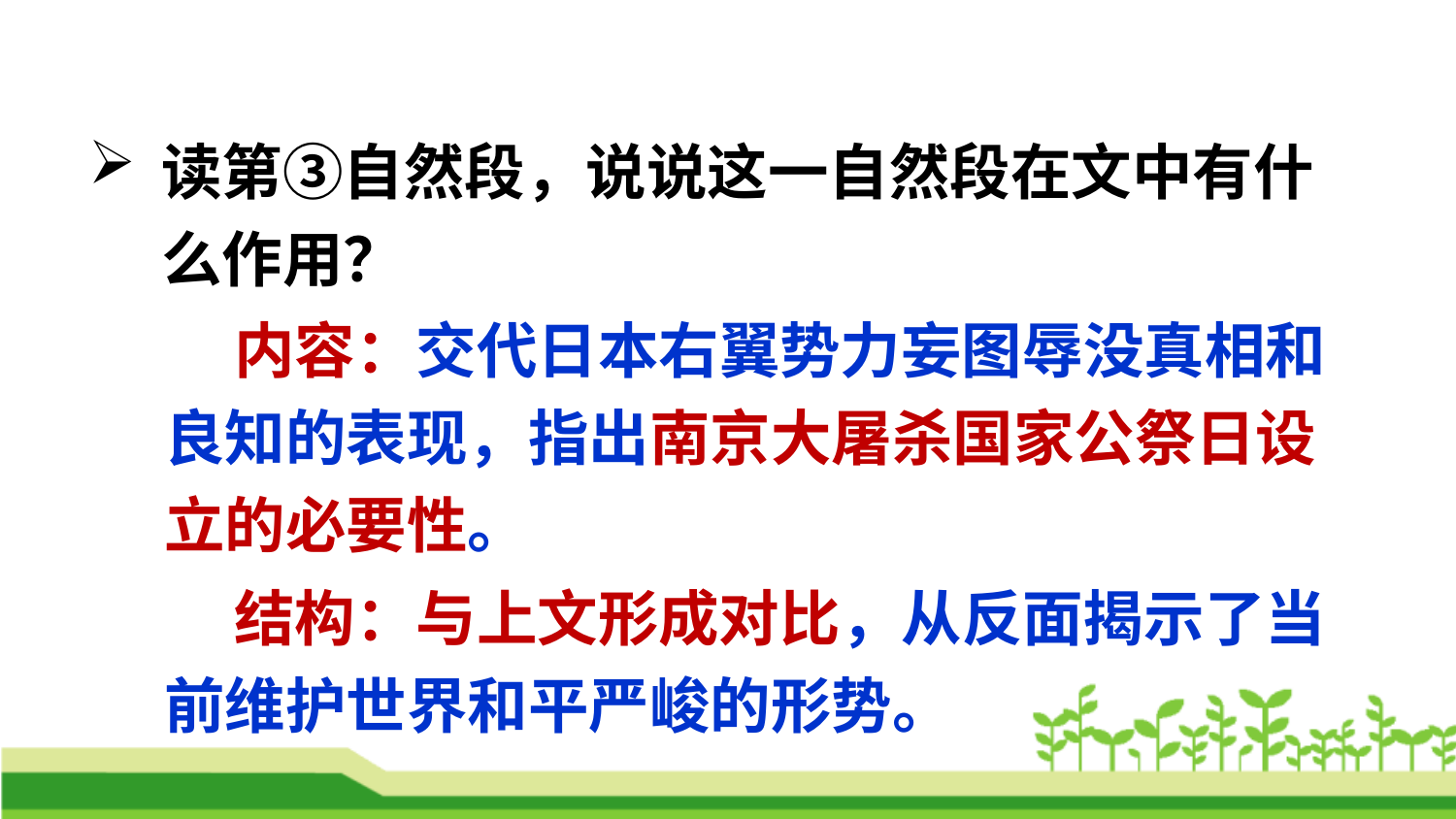

读第③自然段，说说这一自然段在文中有什么作用？
    内容：交代日本右翼势力妄图辱没真相和良知的表现，指出南京大屠杀国家公祭日设立的必要性。
    结构：与上文形成对比，从反面揭示了当前维护世界和平严峻的形势。